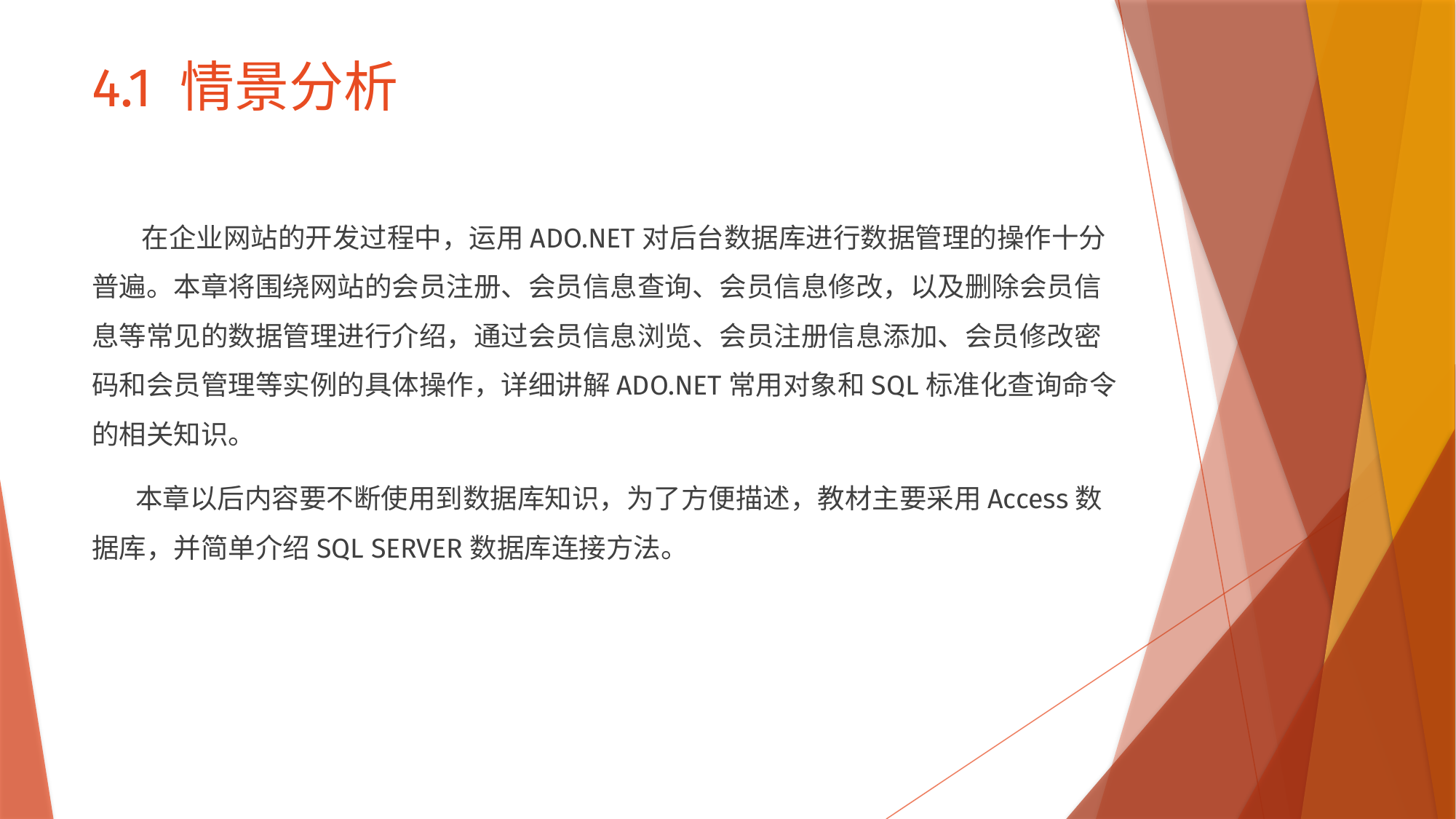

# 4.1 情景分析
       在企业网站的开发过程中，运用ADO.NET对后台数据库进行数据管理的操作十分普遍。本章将围绕网站的会员注册、会员信息查询、会员信息修改，以及删除会员信息等常见的数据管理进行介绍，通过会员信息浏览、会员注册信息添加、会员修改密码和会员管理等实例的具体操作，详细讲解ADO.NET常用对象和SQL标准化查询命令的相关知识。
      本章以后内容要不断使用到数据库知识，为了方便描述，教材主要采用Access数据库，并简单介绍SQL SERVER数据库连接方法。